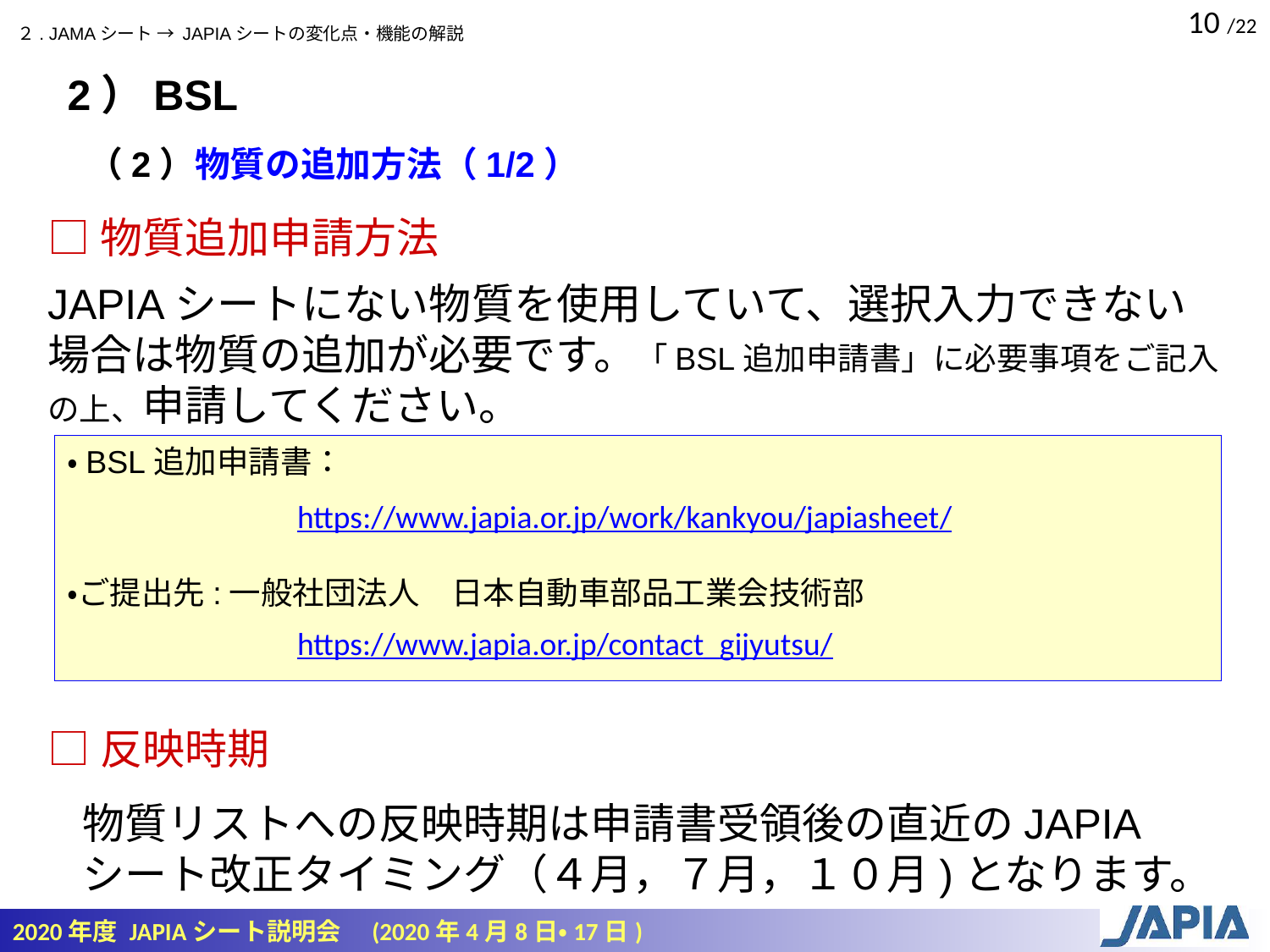

２. JAMAシート → JAPIAシートの変化点・機能の解説
2）BSL
（2）物質の追加方法（1/2）
□物質追加申請方法
JAPIAシートにない物質を使用していて、選択入力できない場合は物質の追加が必要です。「BSL追加申請書」に必要事項をご記入の上、申請してください。
・BSL追加申請書：

　　　　　　　https://www.japia.or.jp/work/kankyou/japiasheet/

・ご提出先:一般社団法人　日本自動車部品工業会技術部

　　　　　　　https://www.japia.or.jp/contact_gijyutsu/

□反映時期
物質リストへの反映時期は申請書受領後の直近のJAPIAシート改正タイミング（４月，７月，１０月)となります。